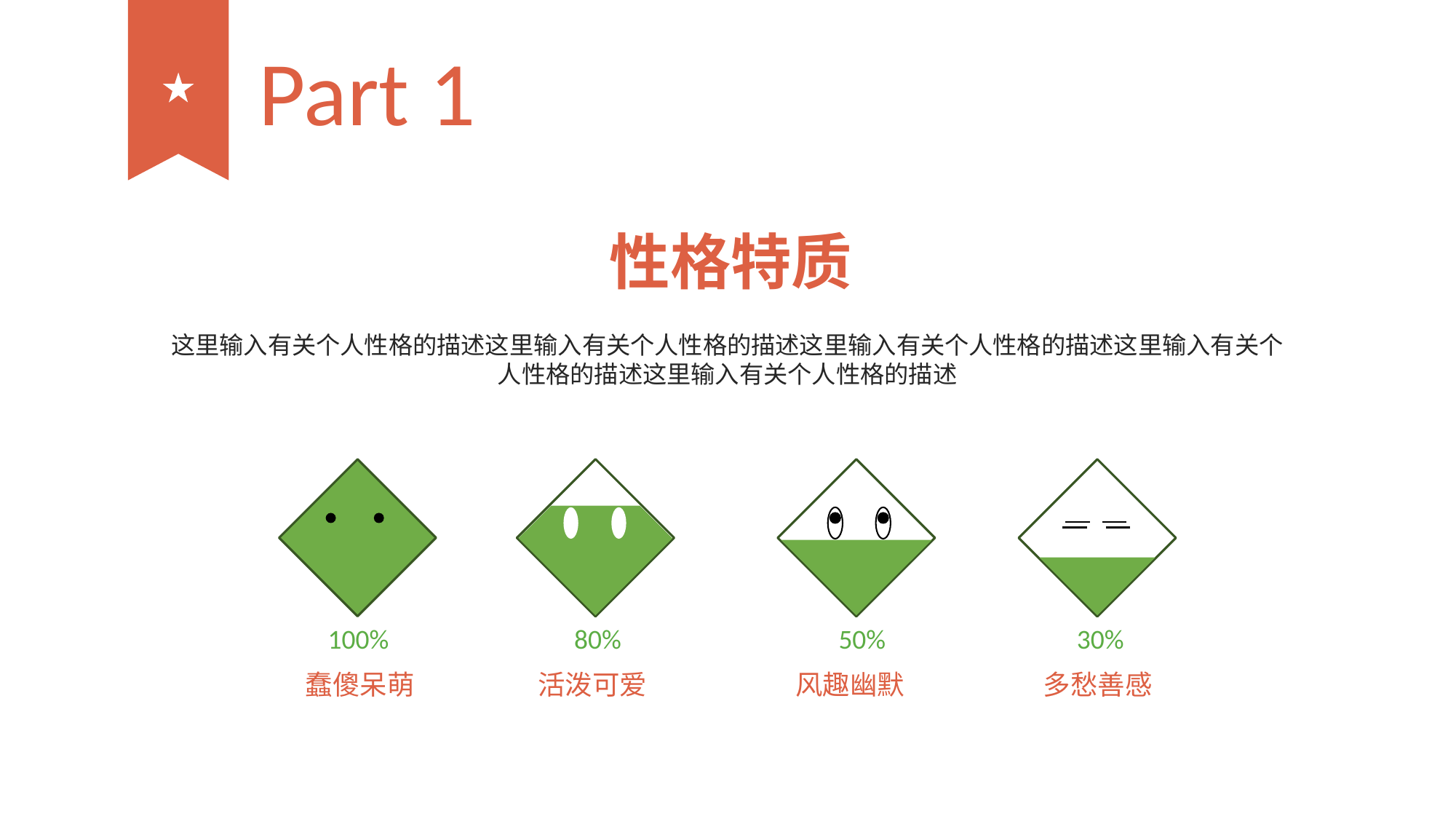

Part 1
性格特质
这里输入有关个人性格的描述这里输入有关个人性格的描述这里输入有关个人性格的描述这里输入有关个人性格的描述这里输入有关个人性格的描述

100%
80%
50%
30%
蠢傻呆萌
活泼可爱
风趣幽默
多愁善感